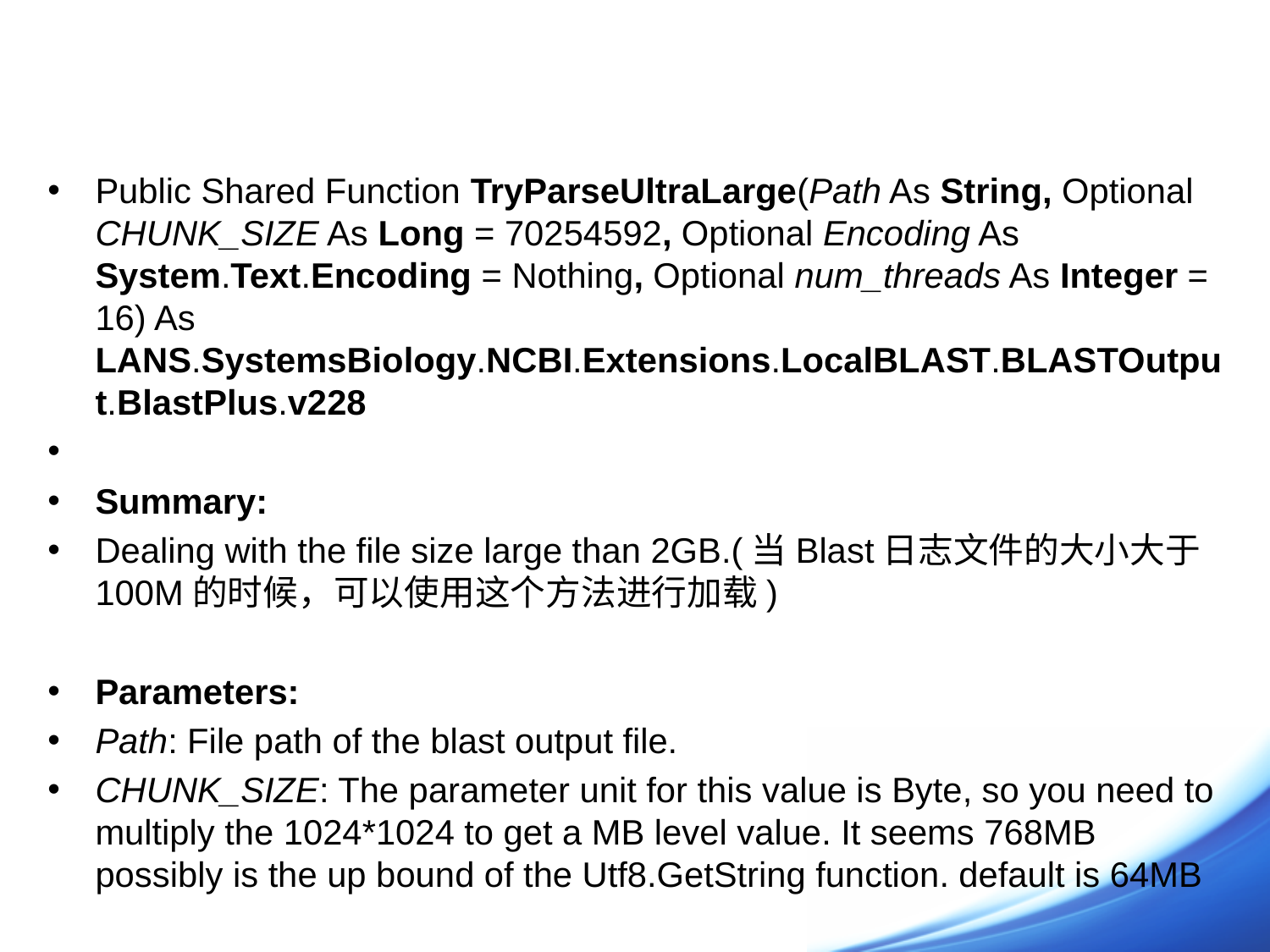

#
Public Shared Function TryParseUltraLarge(Path As String, Optional CHUNK_SIZE As Long = 70254592, Optional Encoding As System.Text.Encoding = Nothing, Optional num_threads As Integer = 16) As LANS.SystemsBiology.NCBI.Extensions.LocalBLAST.BLASTOutput.BlastPlus.v228

Summary:
Dealing with the file size large than 2GB.(当Blast日志文件的大小大于100M的时候，可以使用这个方法进行加载)

Parameters:
Path: File path of the blast output file.
CHUNK_SIZE: The parameter unit for this value is Byte, so you need to multiply the 1024*1024 to get a MB level value. It seems 768MB possibly is the up bound of the Utf8.GetString function. default is 64MB